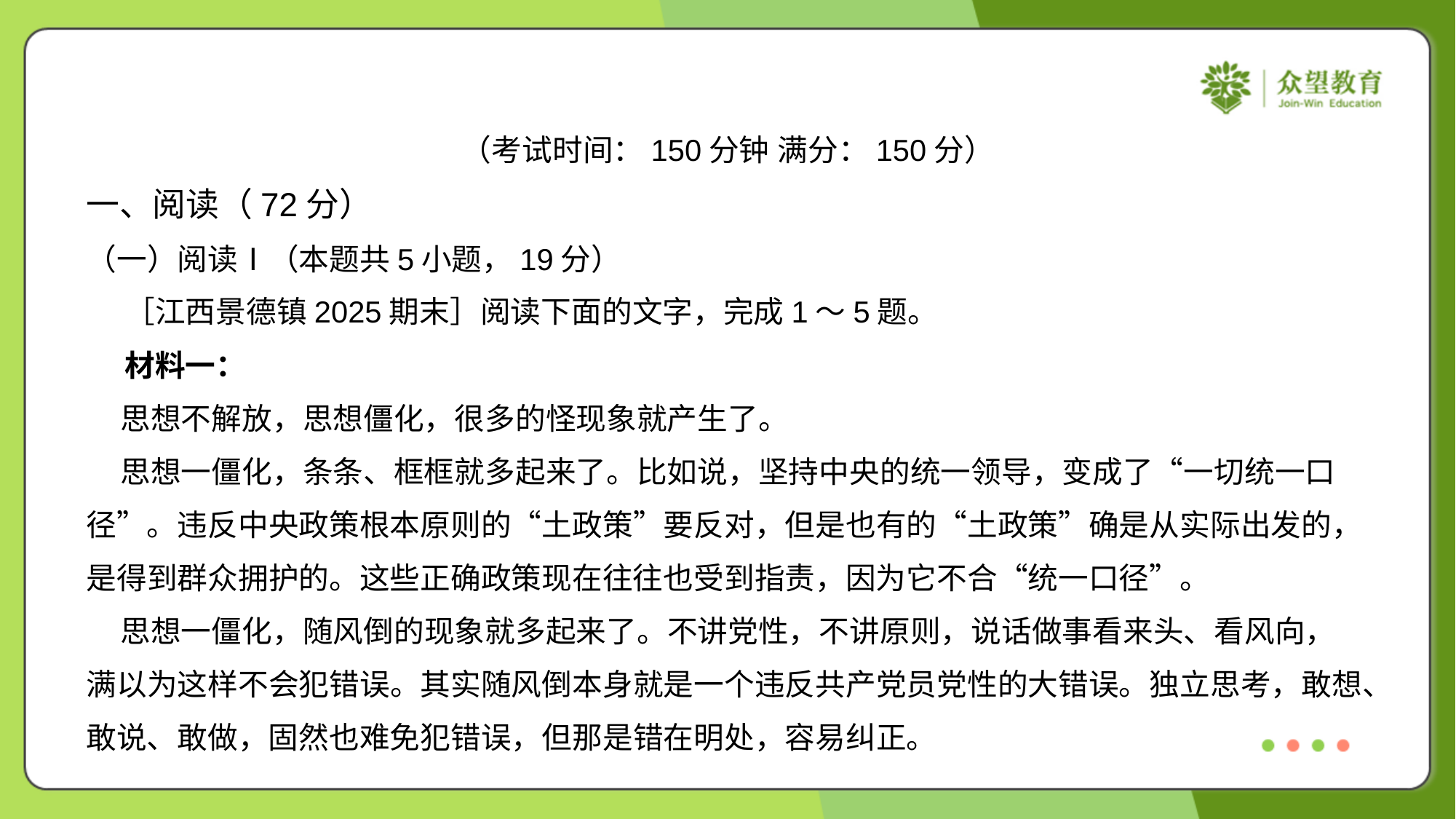

（考试时间：150分钟 满分：150分）
一、阅读（72分）
（一）阅读Ⅰ（本题共5小题，19分）
    ［江西景德镇2025期末］阅读下面的文字，完成1～5题。
    材料一：
    思想不解放，思想僵化，很多的怪现象就产生了。
    思想一僵化，条条、框框就多起来了。比如说，坚持中央的统一领导，变成了“一切统一口
径”。违反中央政策根本原则的“土政策”要反对，但是也有的“土政策”确是从实际出发的，
是得到群众拥护的。这些正确政策现在往往也受到指责，因为它不合“统一口径”。
    思想一僵化，随风倒的现象就多起来了。不讲党性，不讲原则，说话做事看来头、看风向，
满以为这样不会犯错误。其实随风倒本身就是一个违反共产党员党性的大错误。独立思考，敢想、
敢说、敢做，固然也难免犯错误，但那是错在明处，容易纠正。